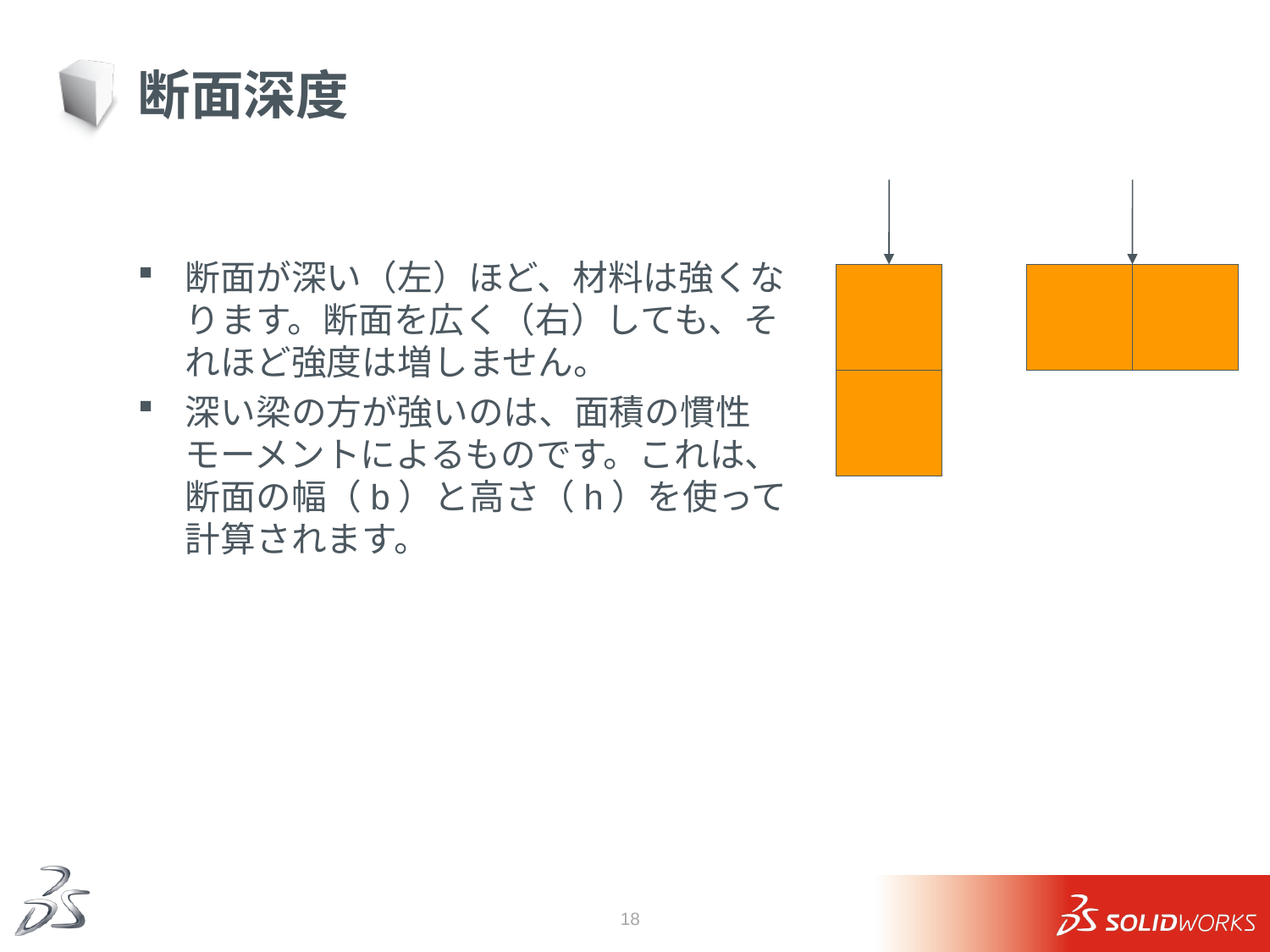

# 断面深度

断面が深い（左）ほど、材料は強くなります。断面を広く（右）しても、それほど強度は増しません。
深い梁の方が強いのは、面積の慣性モーメントによるものです。これは、断面の幅（b）と高さ（h）を使って計算されます。